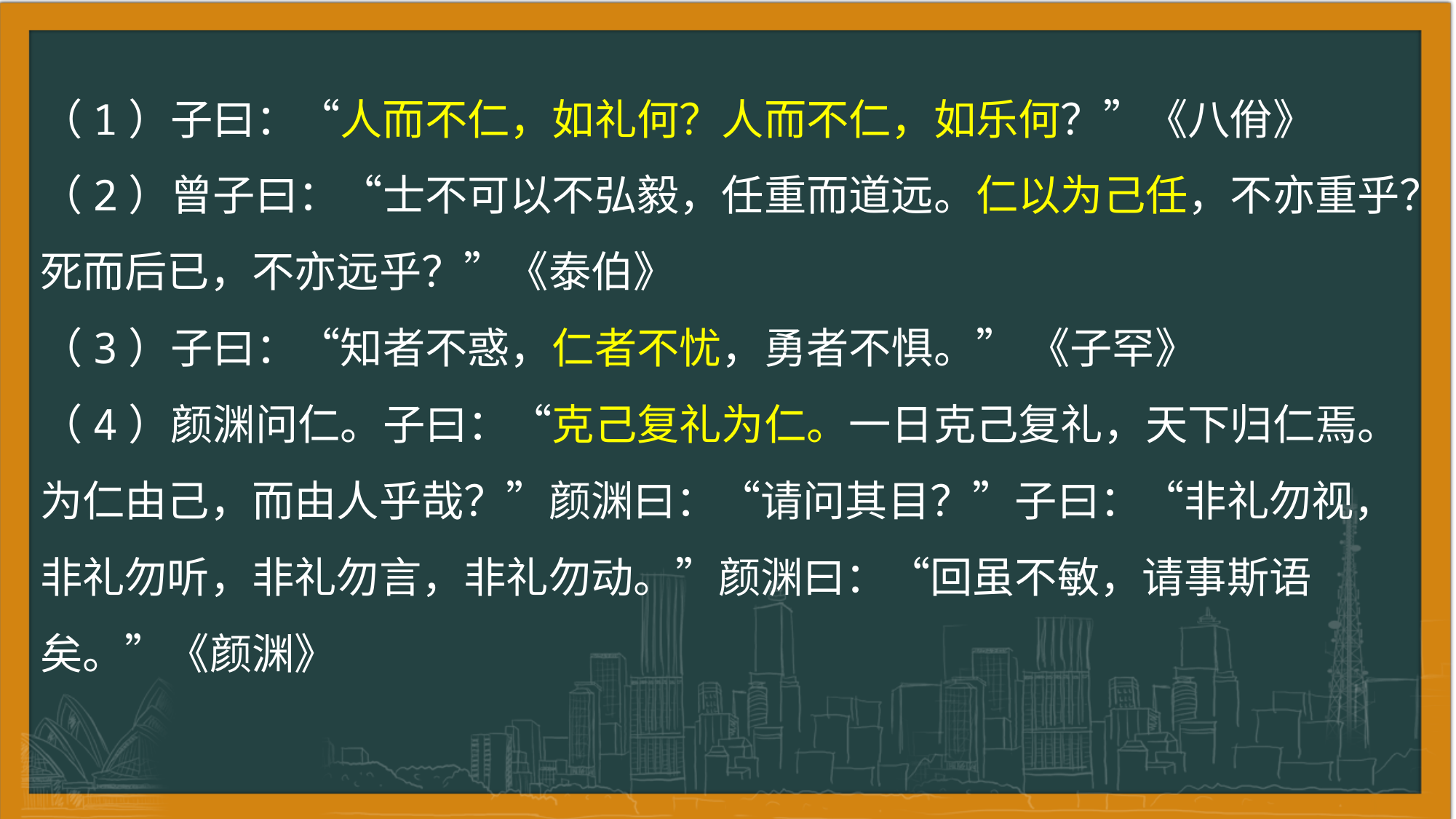

（1）子曰：“人而不仁，如礼何？人而不仁，如乐何？”《八佾》
（2）曾子曰：“士不可以不弘毅，任重而道远。仁以为己任，不亦重乎？死而后已，不亦远乎？”《泰伯》
（3）子曰：“知者不惑，仁者不忧，勇者不惧。” 《子罕》
（4）颜渊问仁。子曰：“克己复礼为仁。一日克己复礼，天下归仁焉。为仁由己，而由人乎哉？”颜渊曰：“请问其目？”子曰：“非礼勿视，非礼勿听，非礼勿言，非礼勿动。”颜渊曰：“回虽不敏，请事斯语矣。”《颜渊》